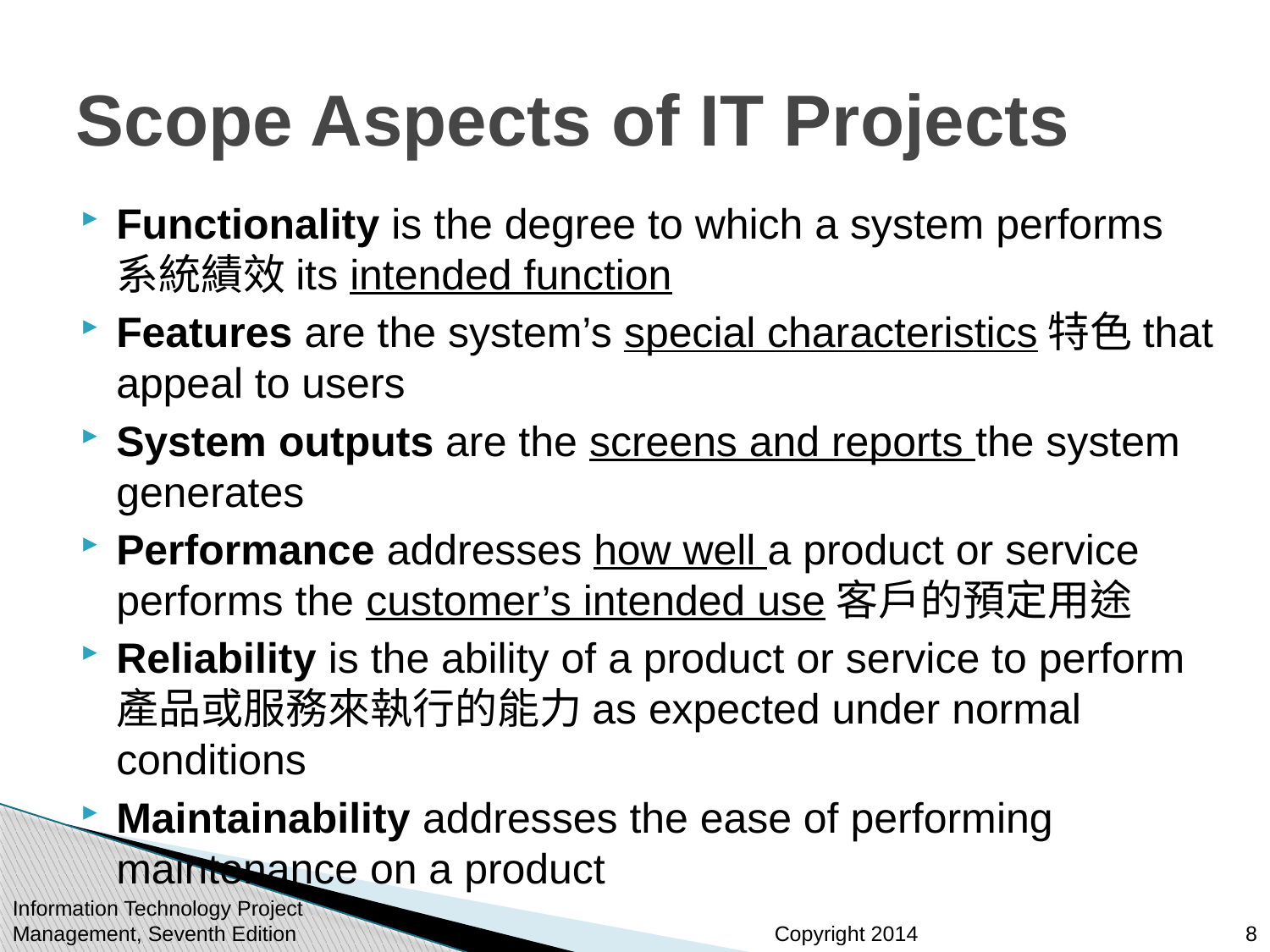

# Scope Aspects of IT Projects
Functionality is the degree to which a system performs 系統績效its intended function
Features are the system’s special characteristics特色that appeal to users
System outputs are the screens and reports the system generates
Performance addresses how well a product or service performs the customer’s intended use客戶的預定用途
Reliability is the ability of a product or service to perform產品或服務來執行的能力as expected under normal conditions
Maintainability addresses the ease of performing maintenance on a product
Information Technology Project Management, Seventh Edition
8